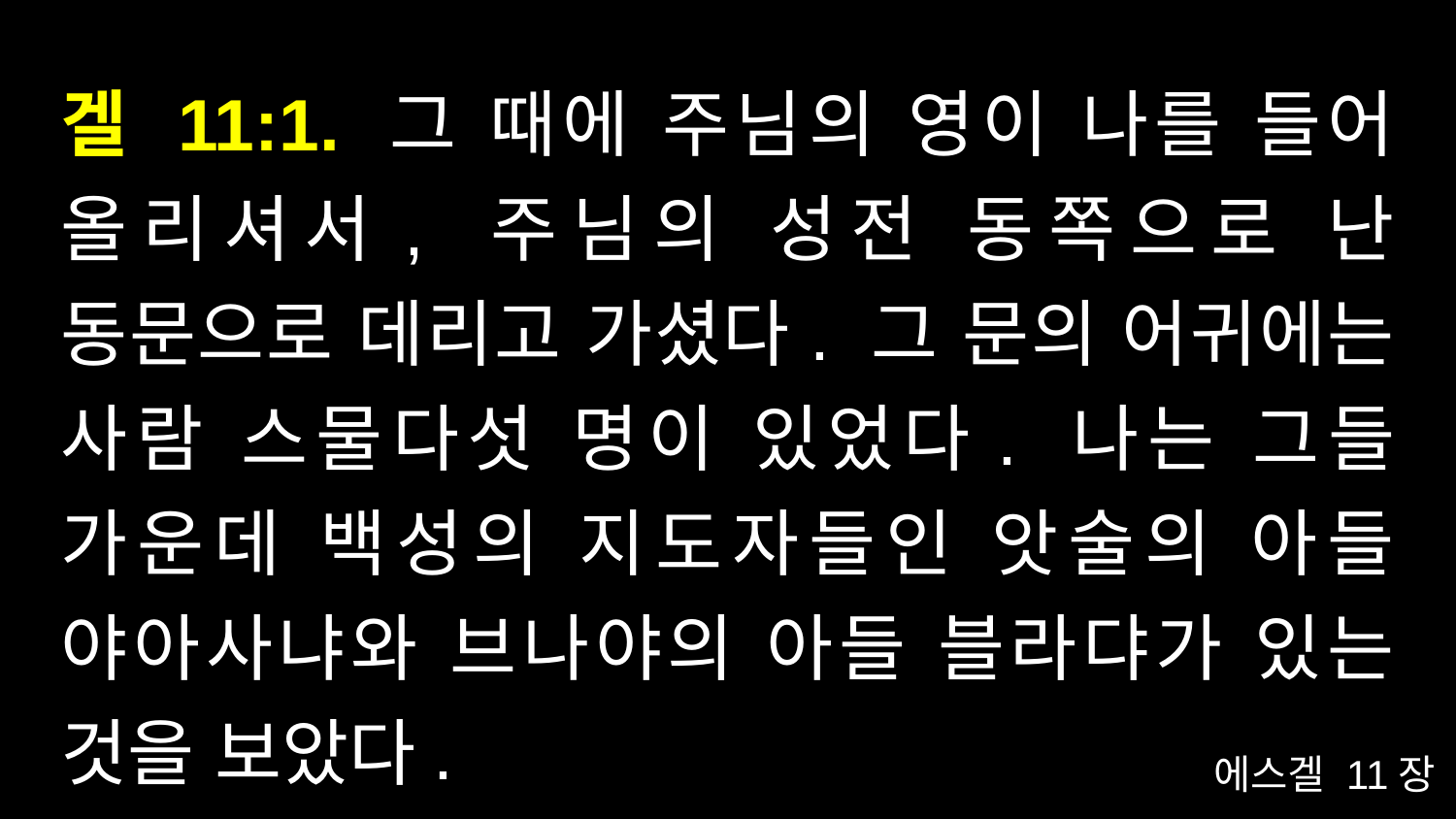

# 겔 11:1. 그 때에 주님의 영이 나를 들어 올리셔서, 주님의 성전 동쪽으로 난 동문으로 데리고 가셨다. 그 문의 어귀에는 사람 스물다섯 명이 있었다. 나는 그들 가운데 백성의 지도자들인 앗술의 아들 야아사냐와 브나야의 아들 블라댜가 있는 것을 보았다.
에스겔 11장